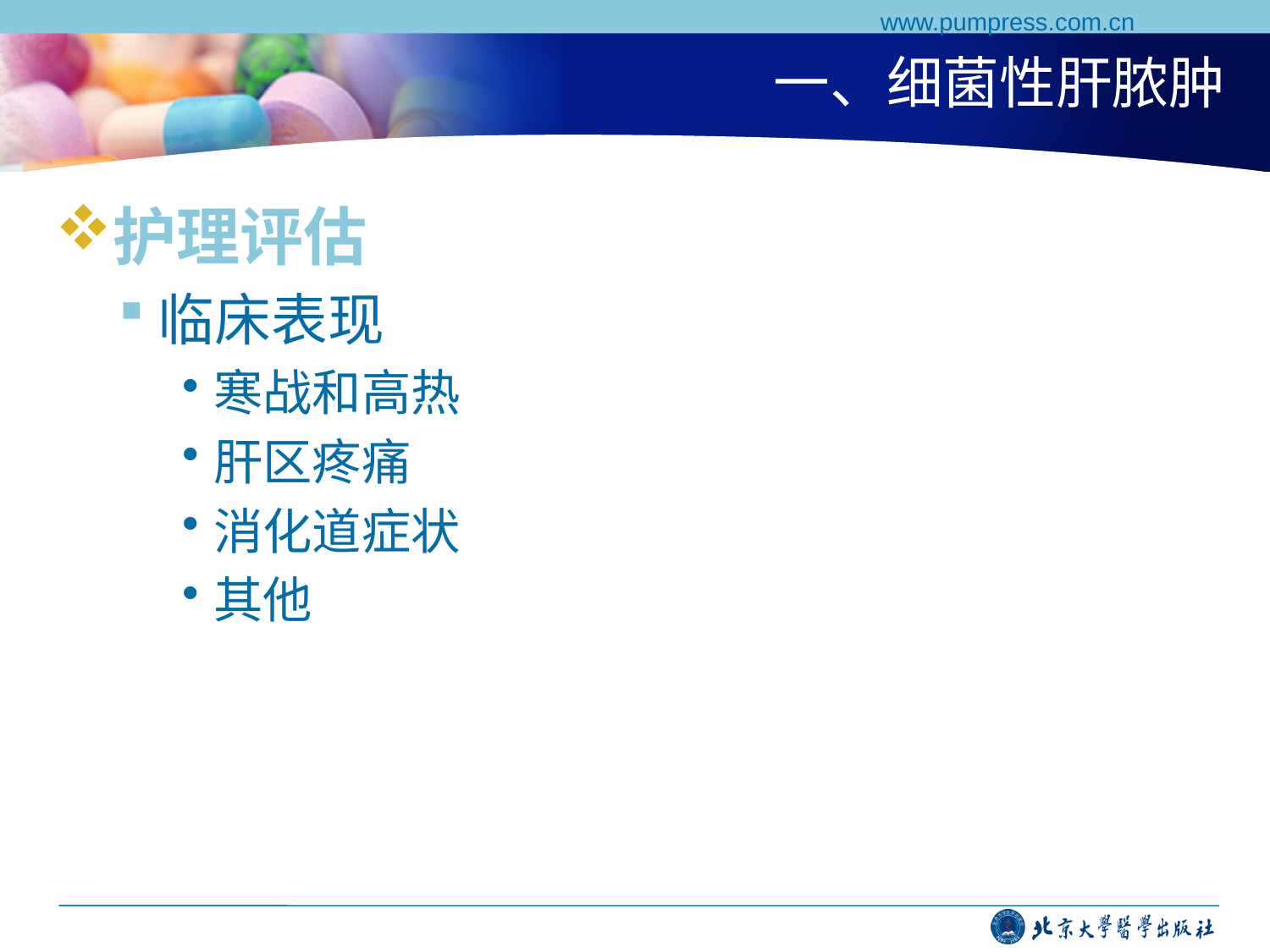

www.pumpress.com.cn
# 一、细菌性肝脓肿
护理评估
临床表现
寒战和高热
肝区疼痛
消化道症状
其他